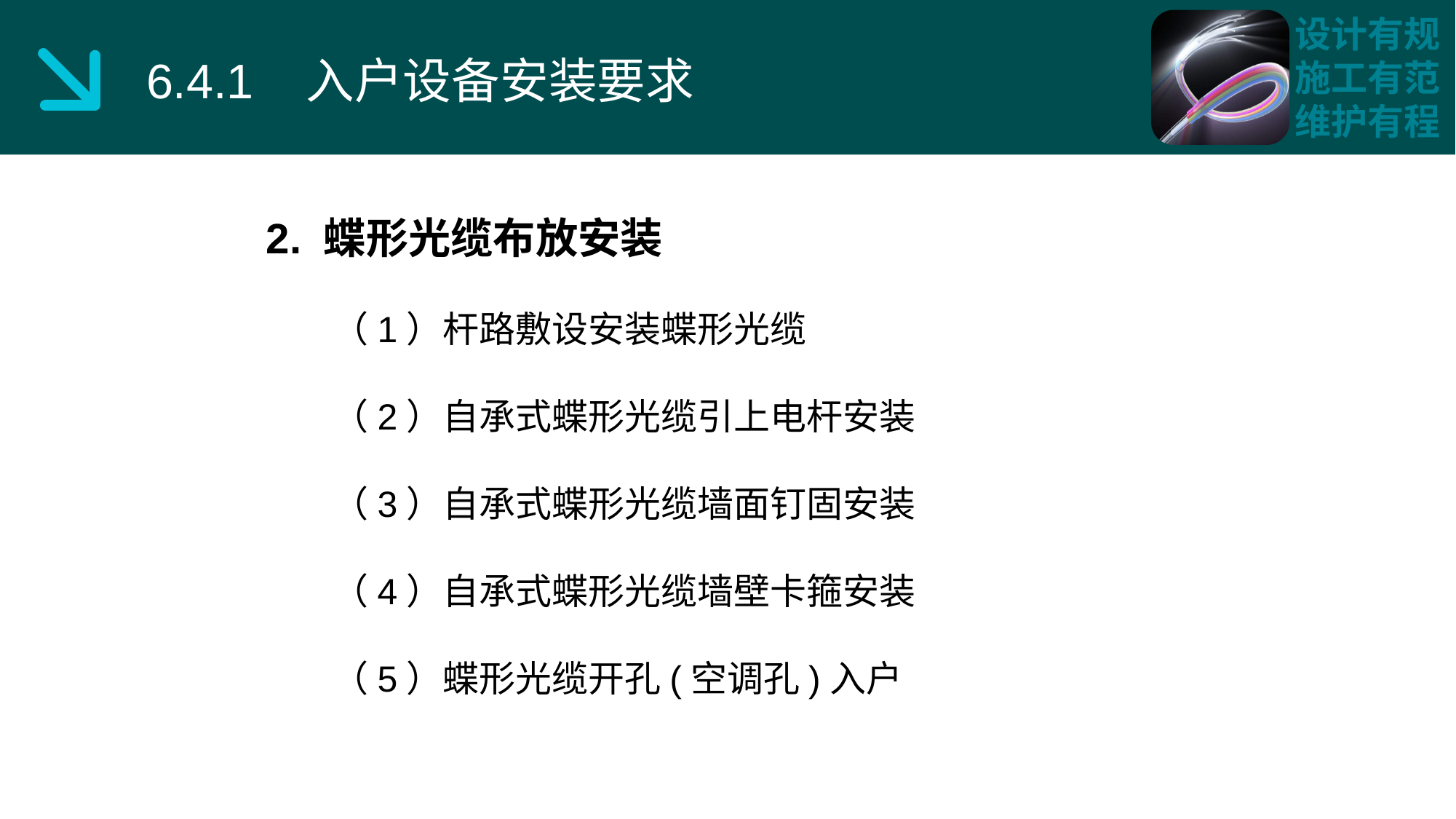

6.4.1   入户设备安装要求

2. 蝶形光缆布放安装

       （1）杆路敷设安装蝶形光缆

       （2）自承式蝶形光缆引上电杆安装

       （3）自承式蝶形光缆墙面钉固安装

       （4）自承式蝶形光缆墙壁卡箍安装

       （5）蝶形光缆开孔(空调孔)入户